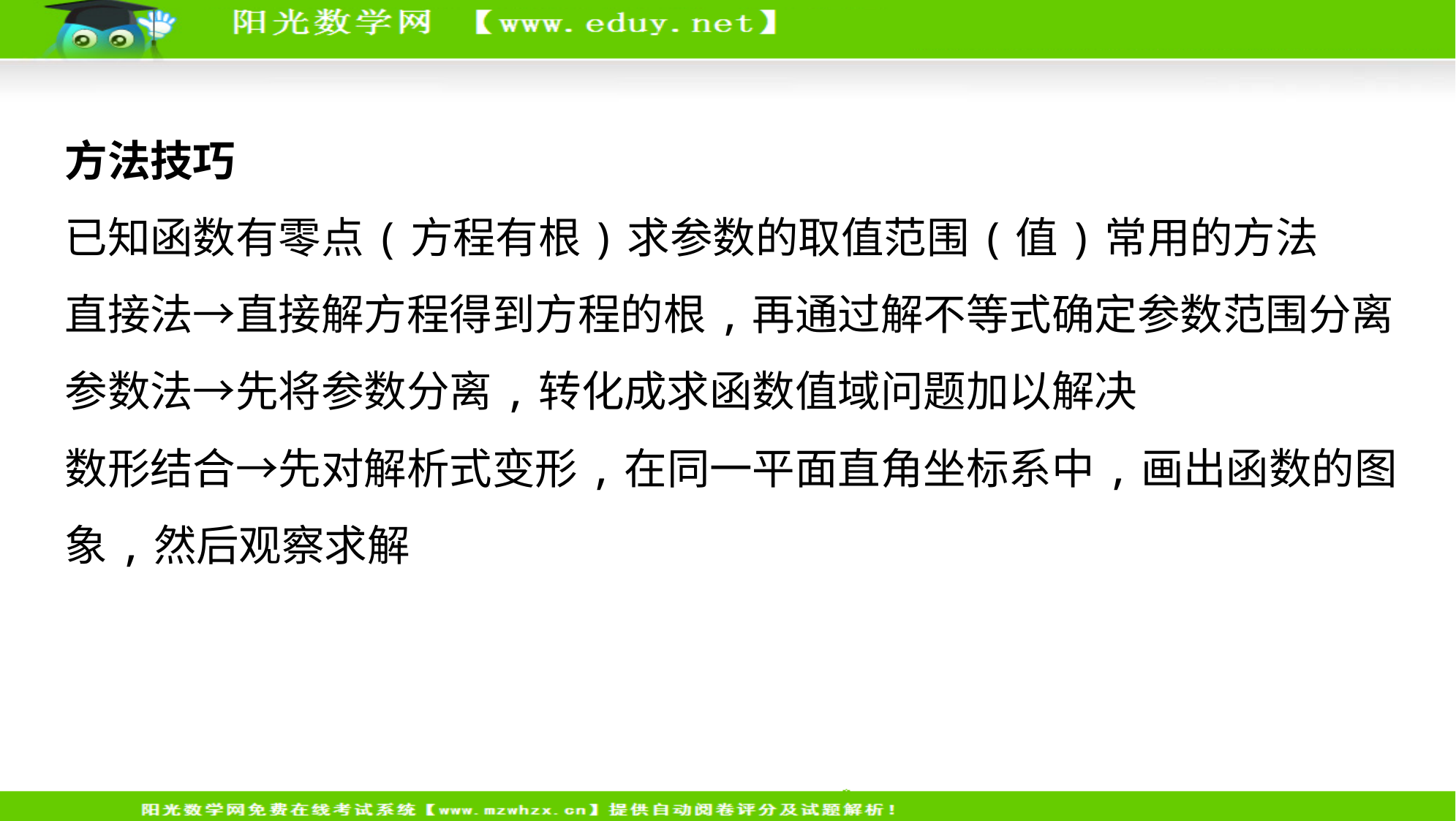

方法技巧
已知函数有零点(方程有根)求参数的取值范围(值)常用的方法
直接法→直接解方程得到方程的根,再通过解不等式确定参数范围分离
参数法→先将参数分离,转化成求函数值域问题加以解决
数形结合→先对解析式变形,在同一平面直角坐标系中,画出函数的图
象,然后观察求解